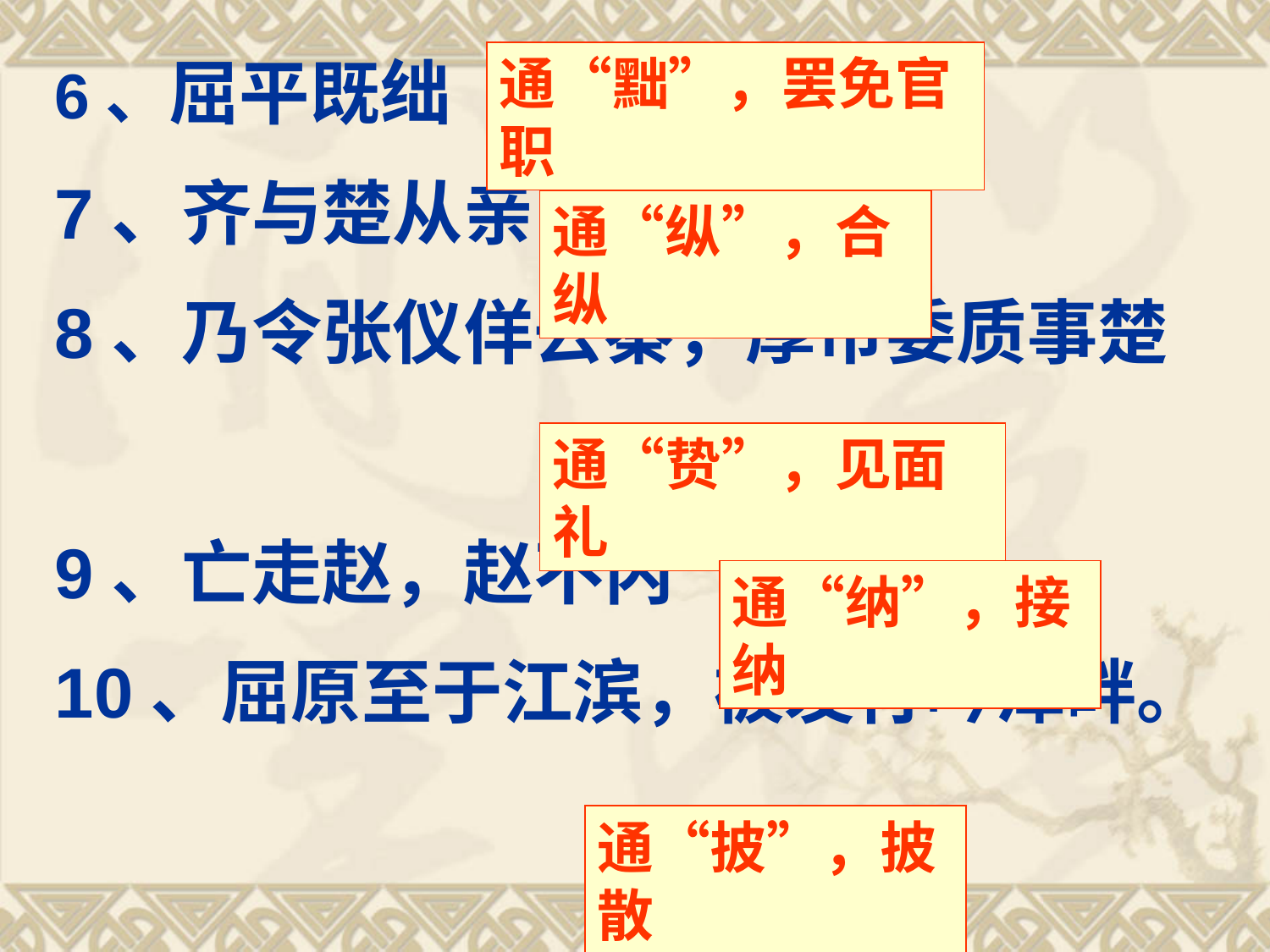

6、屈平既绌
7、齐与楚从亲
8、乃令张仪佯去秦，厚币委质事楚

9、亡走赵，赵不内
10、屈原至于江滨，被发行吟泽畔。
通“黜”，罢免官职
通“纵”，合纵
通“贽”，见面礼
通“纳”，接纳
通“披”，披散